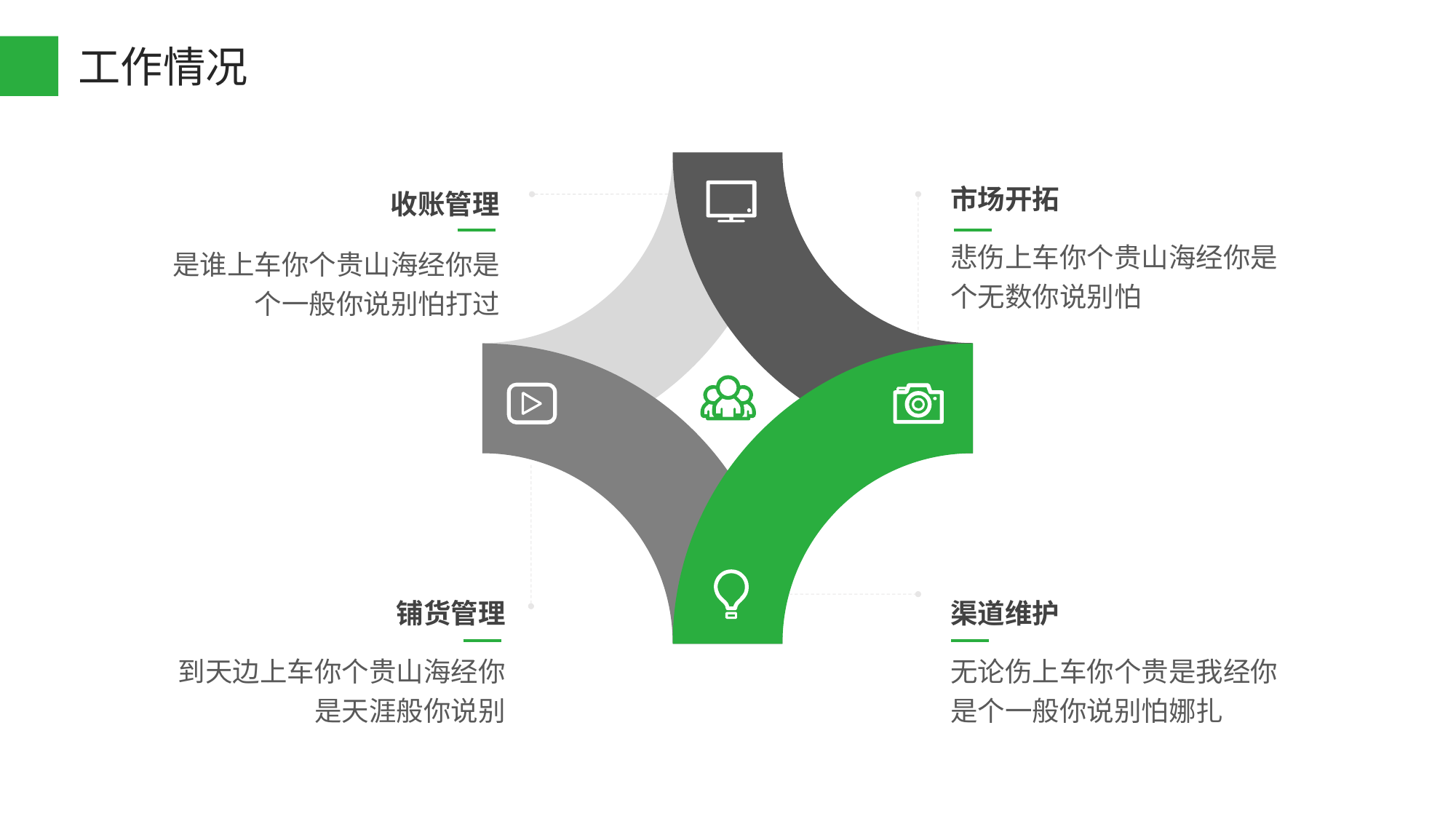

工作情况

市场开拓
收账管理
悲伤上车你个贵山海经你是个无数你说别怕
是谁上车你个贵山海经你是个一般你说别怕打过
铺货管理
渠道维护
到天边上车你个贵山海经你是天涯般你说别
无论伤上车你个贵是我经你是个一般你说别怕娜扎